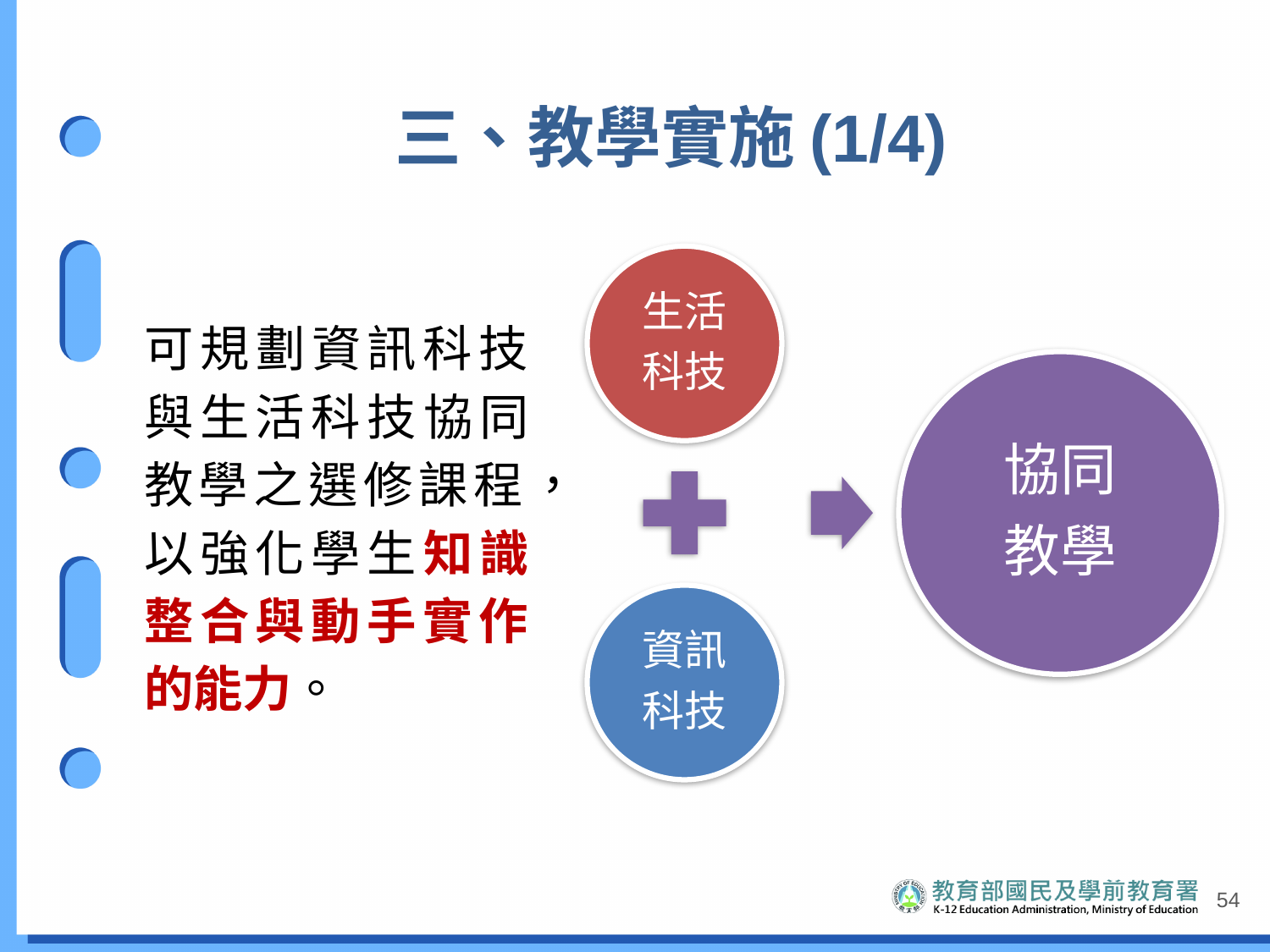

# 三、教學實施(1/4)
生活
科技

資訊
科技

協同
教學
可規劃資訊科技與生活科技協同教學之選修課程，以強化學生知識整合與動手實作的能力。
54